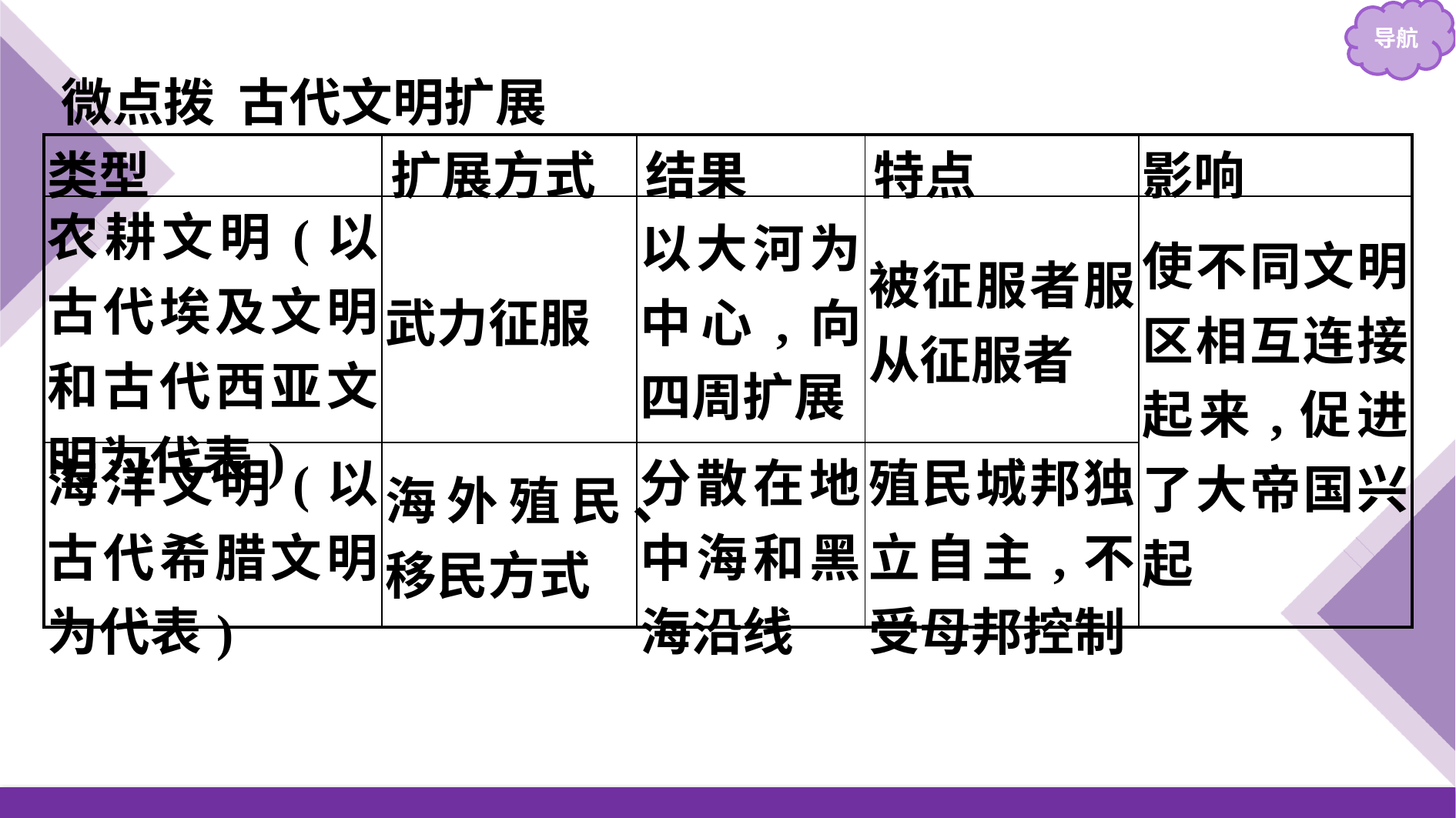

微点拨  古代文明扩展
| 类型 | 扩展方式 | 结果 | 特点 | 影响 |
| --- | --- | --- | --- | --- |
| 农耕文明(以古代埃及文明和古代西亚文明为代表) | 武力征服 | 以大河为中心,向四周扩展 | 被征服者服从征服者 | 使不同文明区相互连接起来,促进了大帝国兴起 |
| 海洋文明(以古代希腊文明为代表) | 海外殖民、移民方式 | 分散在地中海和黑海沿线 | 殖民城邦独立自主,不受母邦控制 |  |